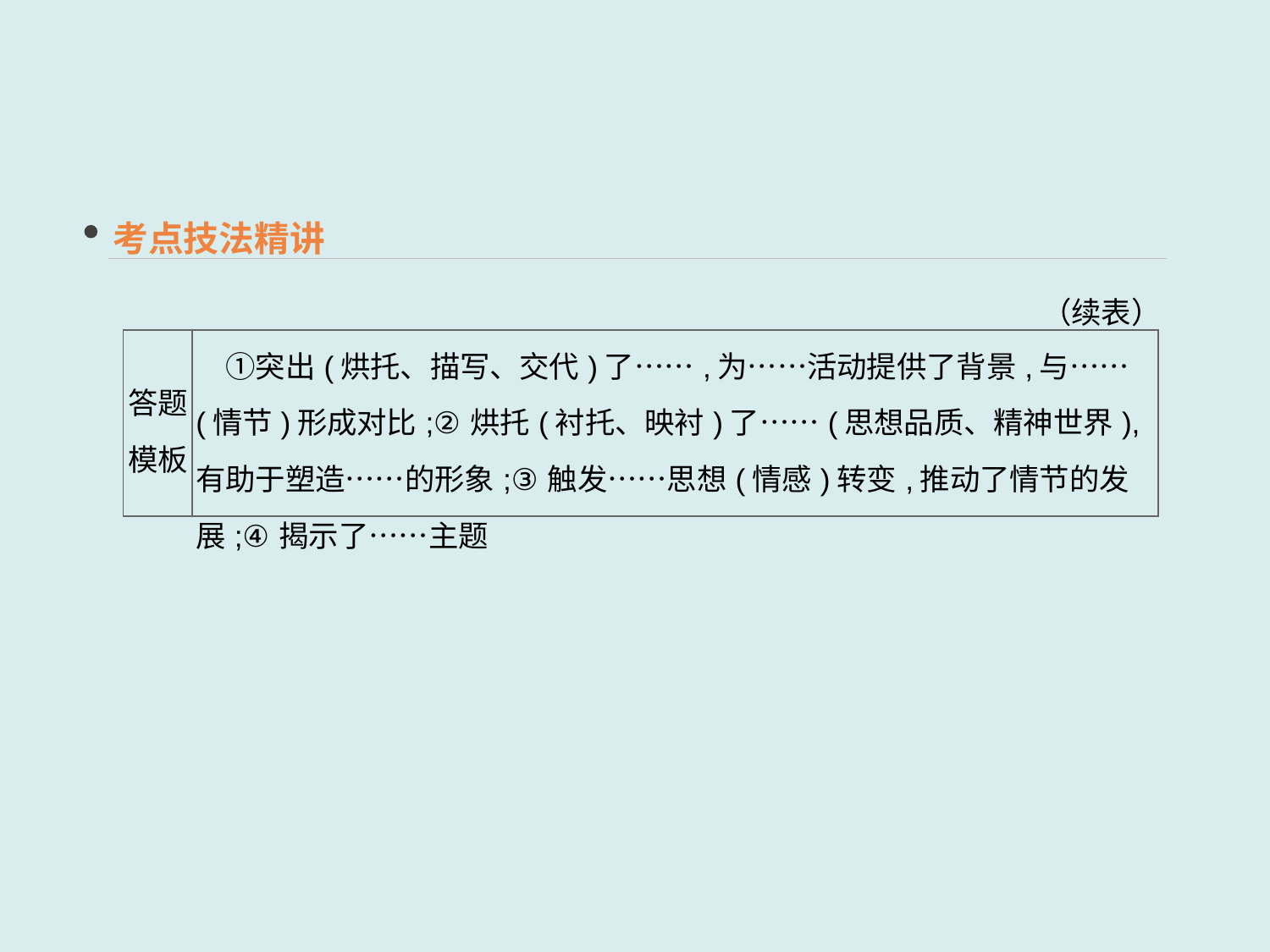

考点技法精讲

（续表）
| 答题 模板 | ①突出(烘托、描写、交代)了……,为……活动提供了背景,与……(情节)形成对比;②烘托(衬托、映衬)了……(思想品质、精神世界),有助于塑造……的形象;③触发……思想(情感)转变,推动了情节的发展;④揭示了……主题 |
| --- | --- |